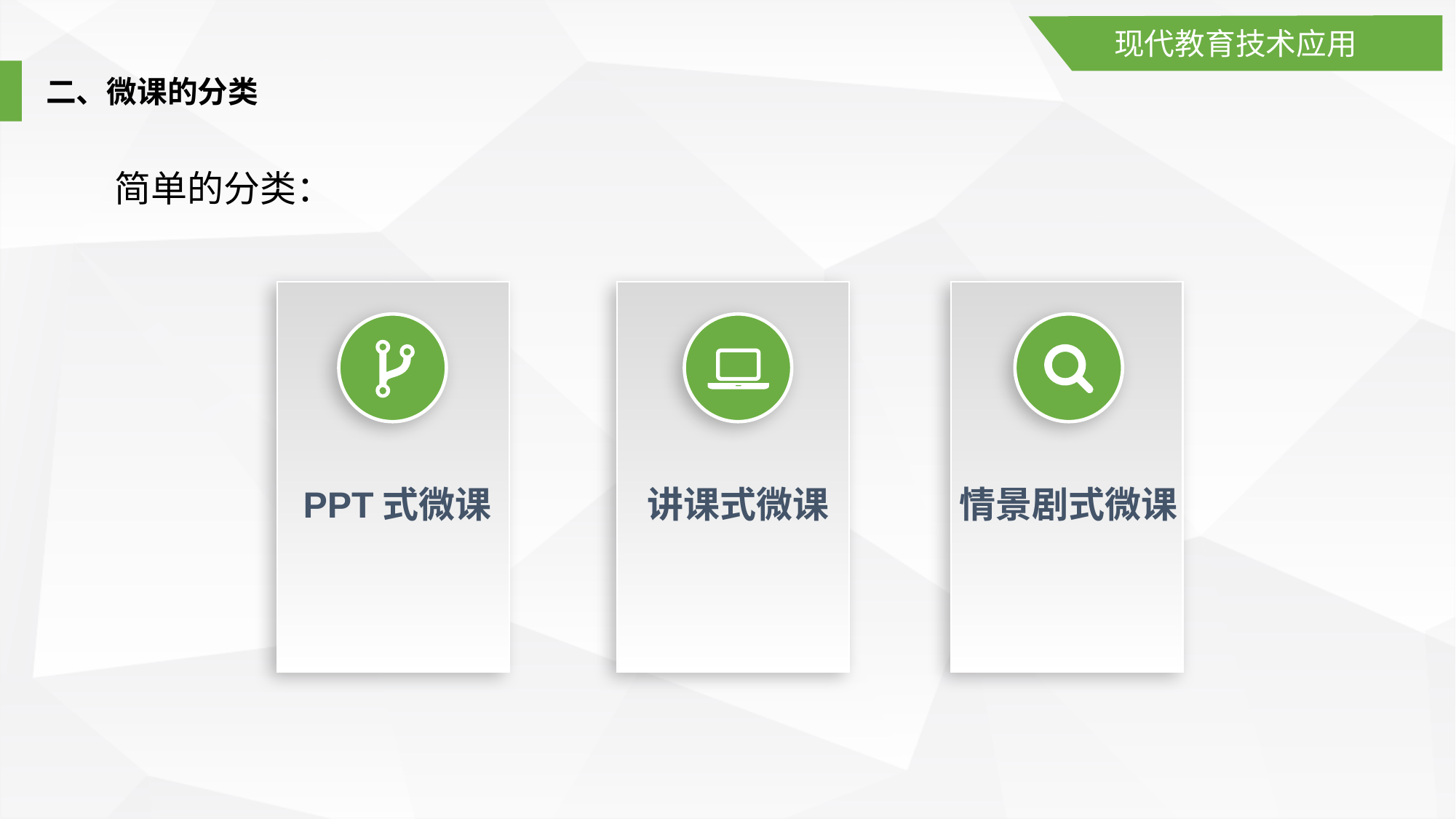

现代教育技术应用

二、微课的分类
简单的分类：

PPT式微课
讲课式微课
情景剧式微课